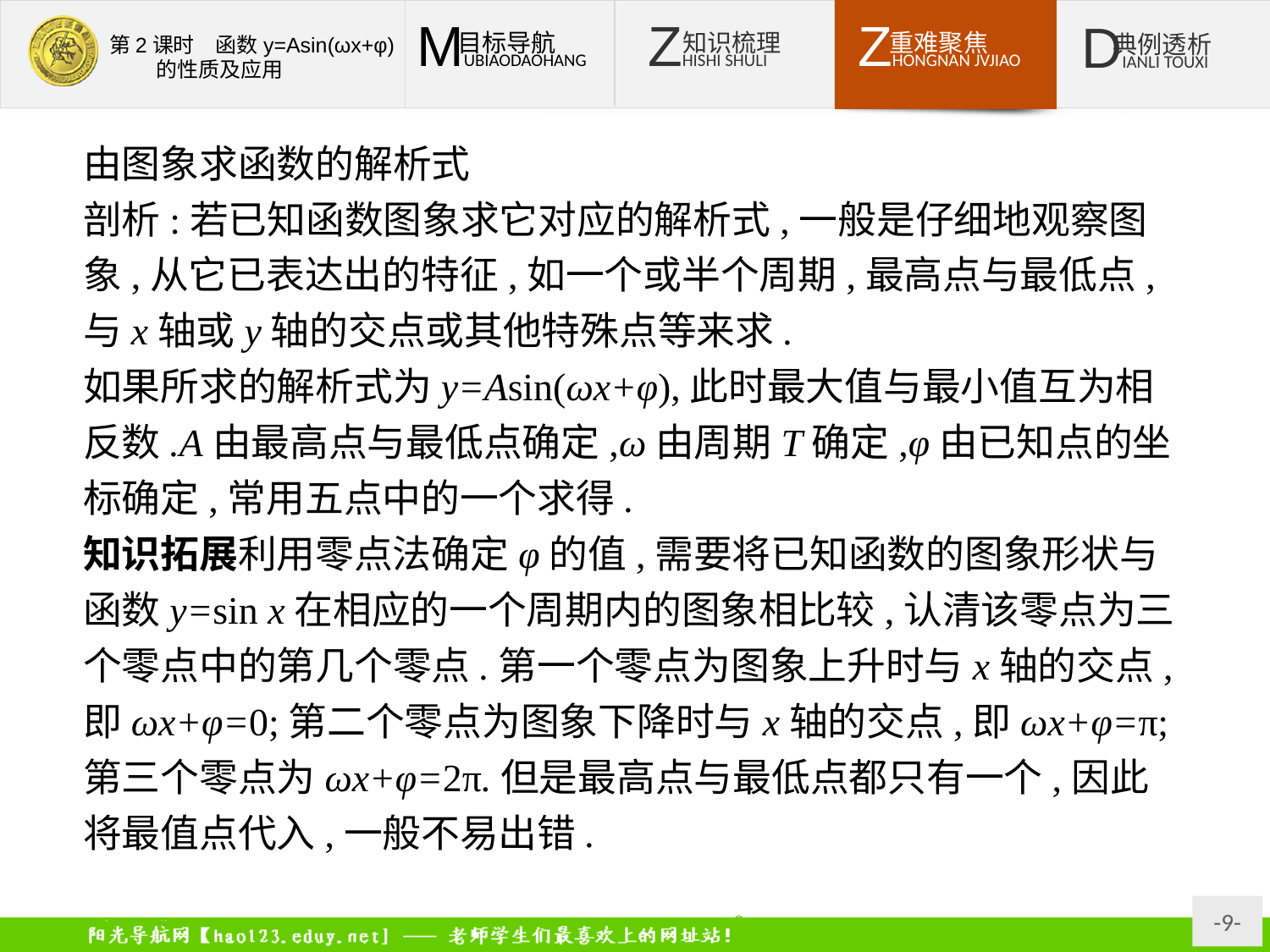

由图象求函数的解析式
剖析:若已知函数图象求它对应的解析式,一般是仔细地观察图象,从它已表达出的特征,如一个或半个周期,最高点与最低点,与x轴或y轴的交点或其他特殊点等来求.
如果所求的解析式为y=Asin(ωx+φ),此时最大值与最小值互为相反数.A由最高点与最低点确定,ω由周期T确定,φ由已知点的坐标确定,常用五点中的一个求得.
知识拓展利用零点法确定φ的值,需要将已知函数的图象形状与函数y=sin x在相应的一个周期内的图象相比较,认清该零点为三个零点中的第几个零点.第一个零点为图象上升时与x轴的交点,即ωx+φ=0;第二个零点为图象下降时与x轴的交点,即ωx+φ=π;第三个零点为ωx+φ=2π.但是最高点与最低点都只有一个,因此将最值点代入,一般不易出错.